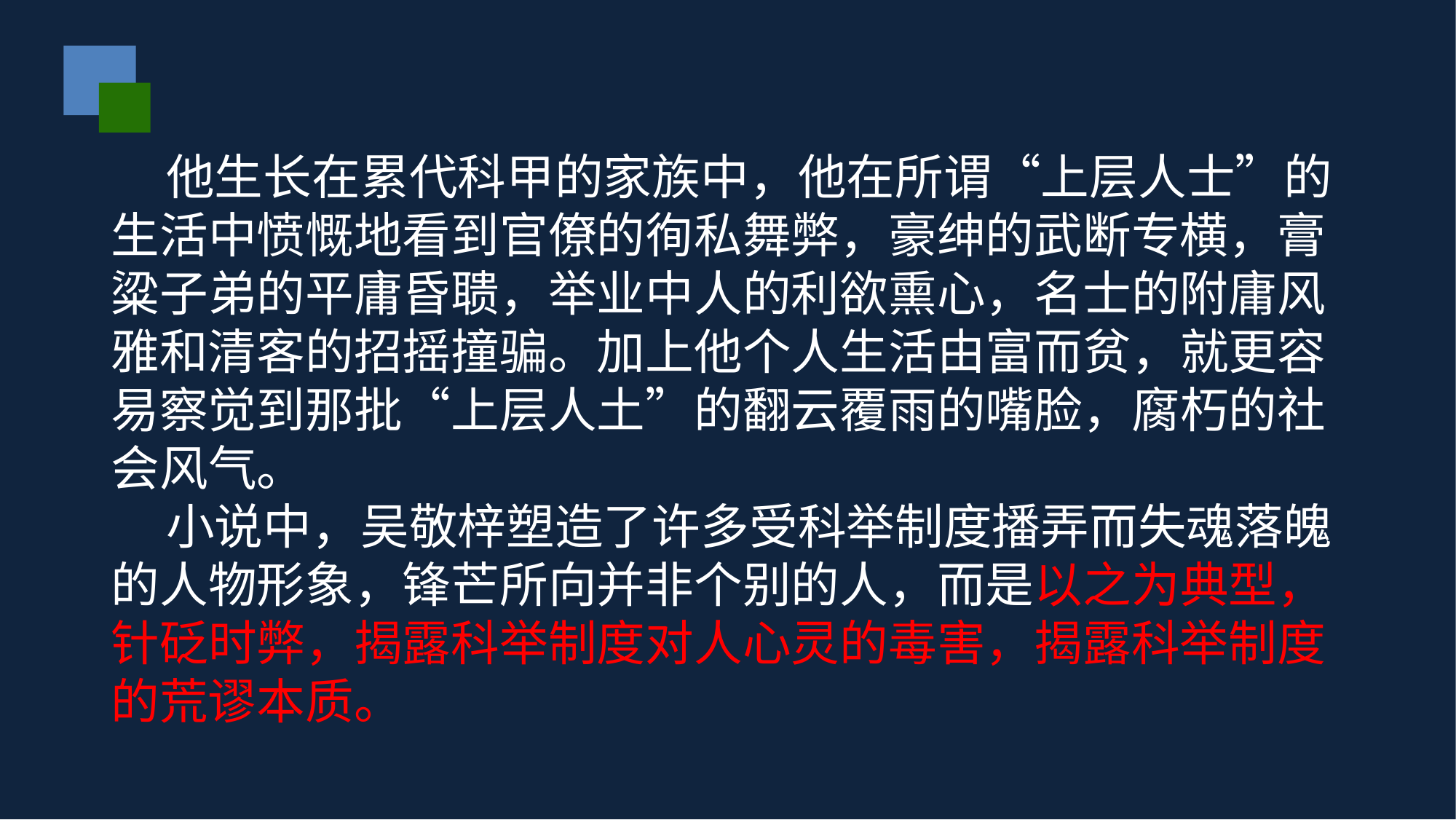

#

    他生长在累代科甲的家族中，他在所谓“上层人士”的生活中愤慨地看到官僚的徇私舞弊，豪绅的武断专横，膏粱子弟的平庸昏聩，举业中人的利欲熏心，名士的附庸风雅和清客的招摇撞骗。加上他个人生活由富而贫，就更容易察觉到那批“上层人土”的翻云覆雨的嘴脸，腐朽的社会风气。
    小说中，吴敬梓塑造了许多受科举制度播弄而失魂落魄的人物形象，锋芒所向并非个别的人，而是以之为典型，针砭时弊，揭露科举制度对人心灵的毒害，揭露科举制度的荒谬本质。